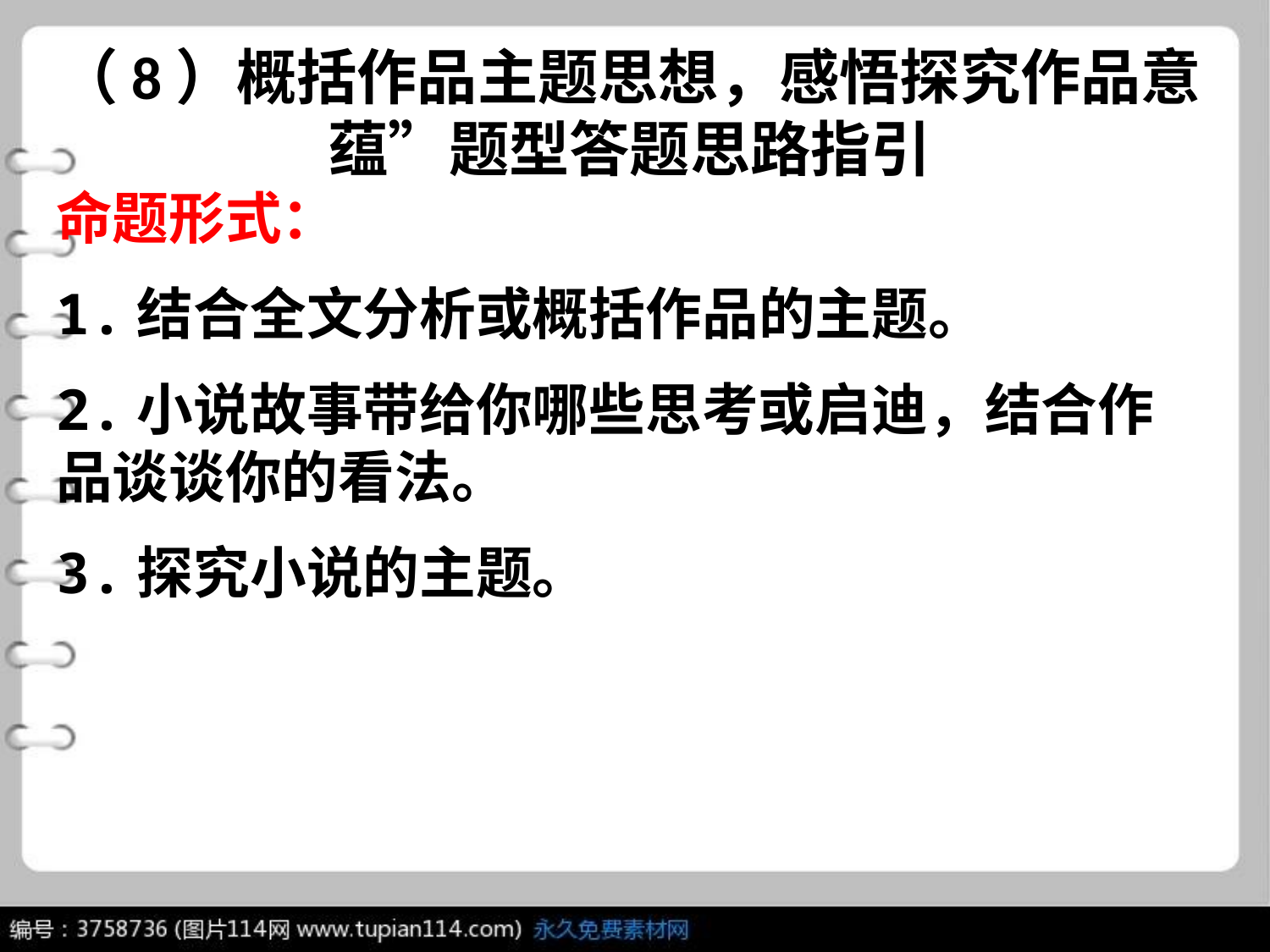

# （8）概括作品主题思想，感悟探究作品意蕴”题型答题思路指引
命题形式：
1.结合全文分析或概括作品的主题。
2.小说故事带给你哪些思考或启迪，结合作品谈谈你的看法。
3.探究小说的主题。